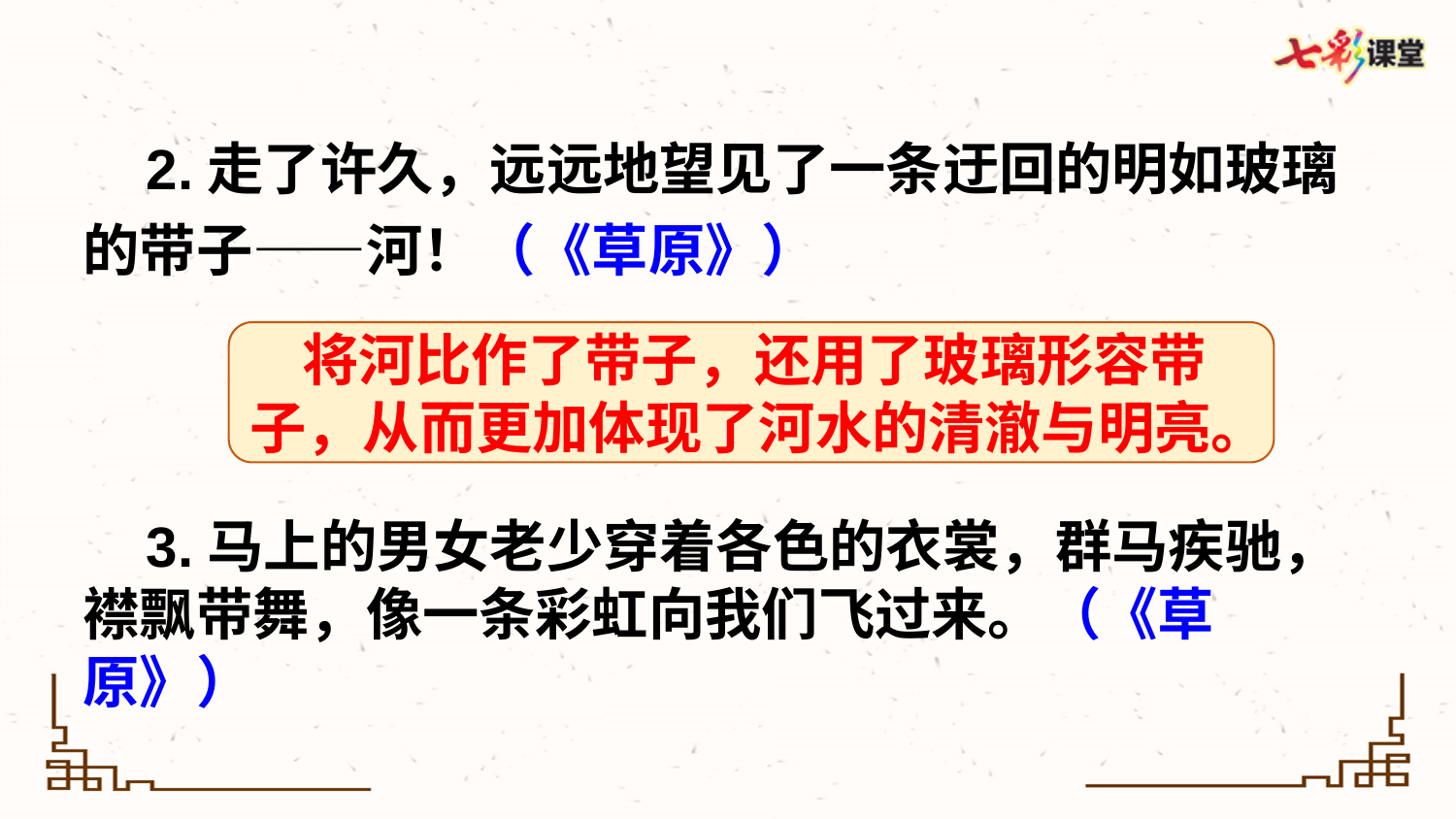

2.走了许久，远远地望见了一条迂回的明如玻璃的带子——河！（《草原》）
   将河比作了带子，还用了玻璃形容带子，从而更加体现了河水的清澈与明亮。
    3.马上的男女老少穿着各色的衣裳，群马疾驰，襟飘带舞，像一条彩虹向我们飞过来。（《草原》）